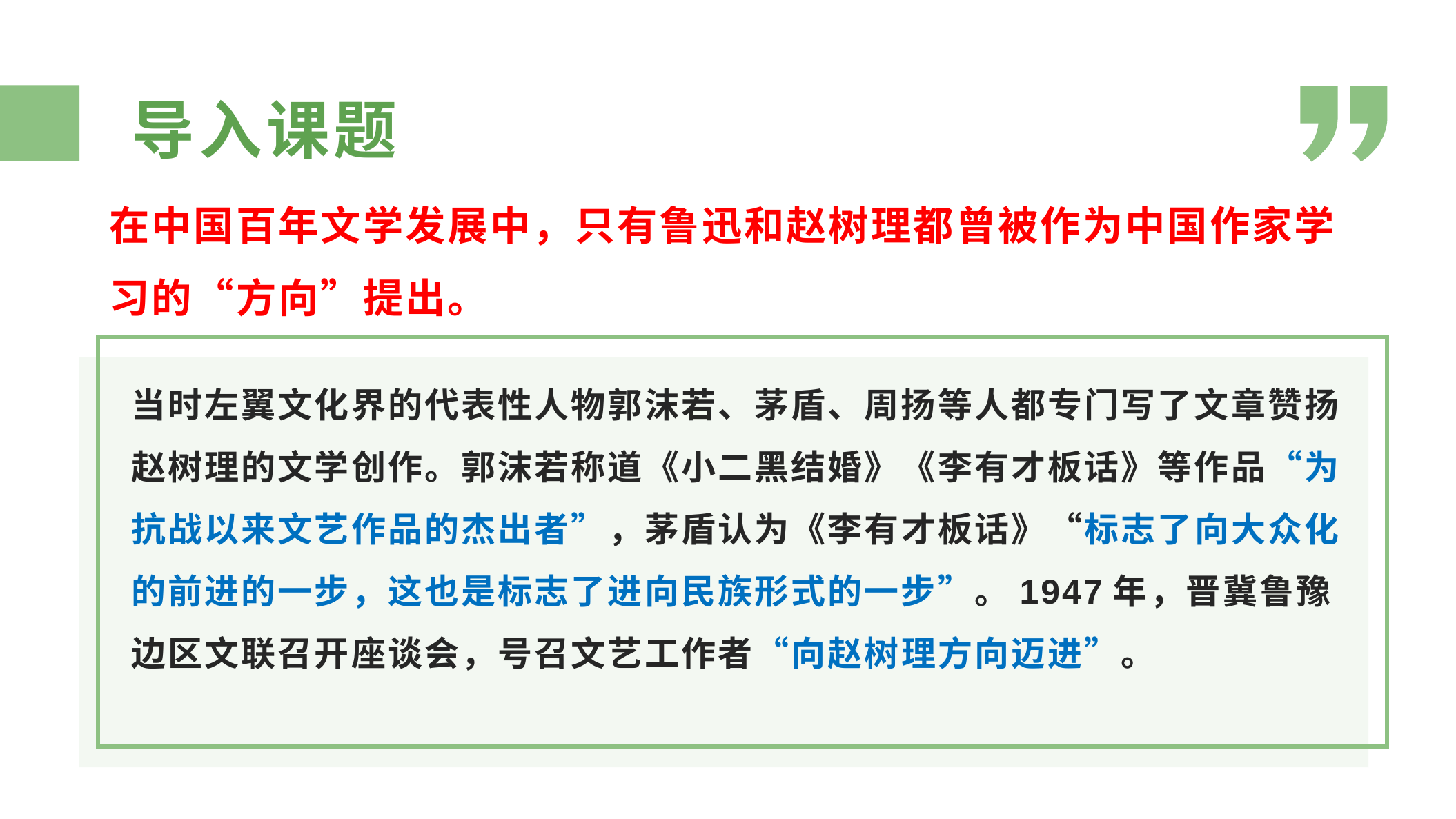

导入课题

在中国百年文学发展中，只有鲁迅和赵树理都曾被作为中国作家学习的“方向”提出。

当时左翼文化界的代表性人物郭沫若、茅盾、周扬等人都专门写了文章赞扬赵树理的文学创作。郭沫若称道《小二黑结婚》《李有才板话》等作品“为抗战以来文艺作品的杰出者”，茅盾认为《李有才板话》“标志了向大众化的前进的一步，这也是标志了进向民族形式的一步”。1947年，晋冀鲁豫边区文联召开座谈会，号召文艺工作者“向赵树理方向迈进”。